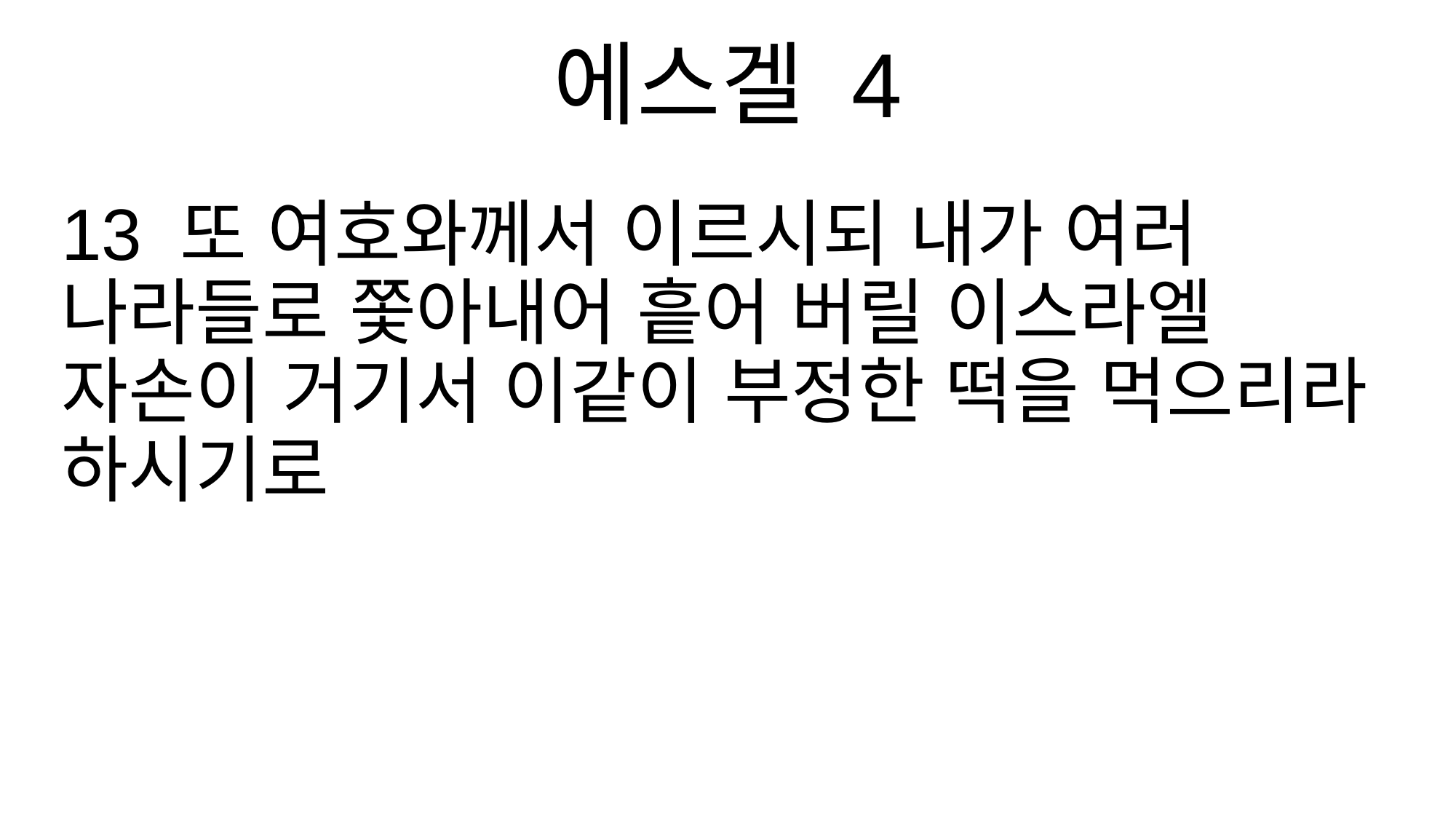

에스겔 4
13 또 여호와께서 이르시되 내가 여러 나라들로 쫓아내어 흩어 버릴 이스라엘 자손이 거기서 이같이 부정한 떡을 먹으리라 하시기로